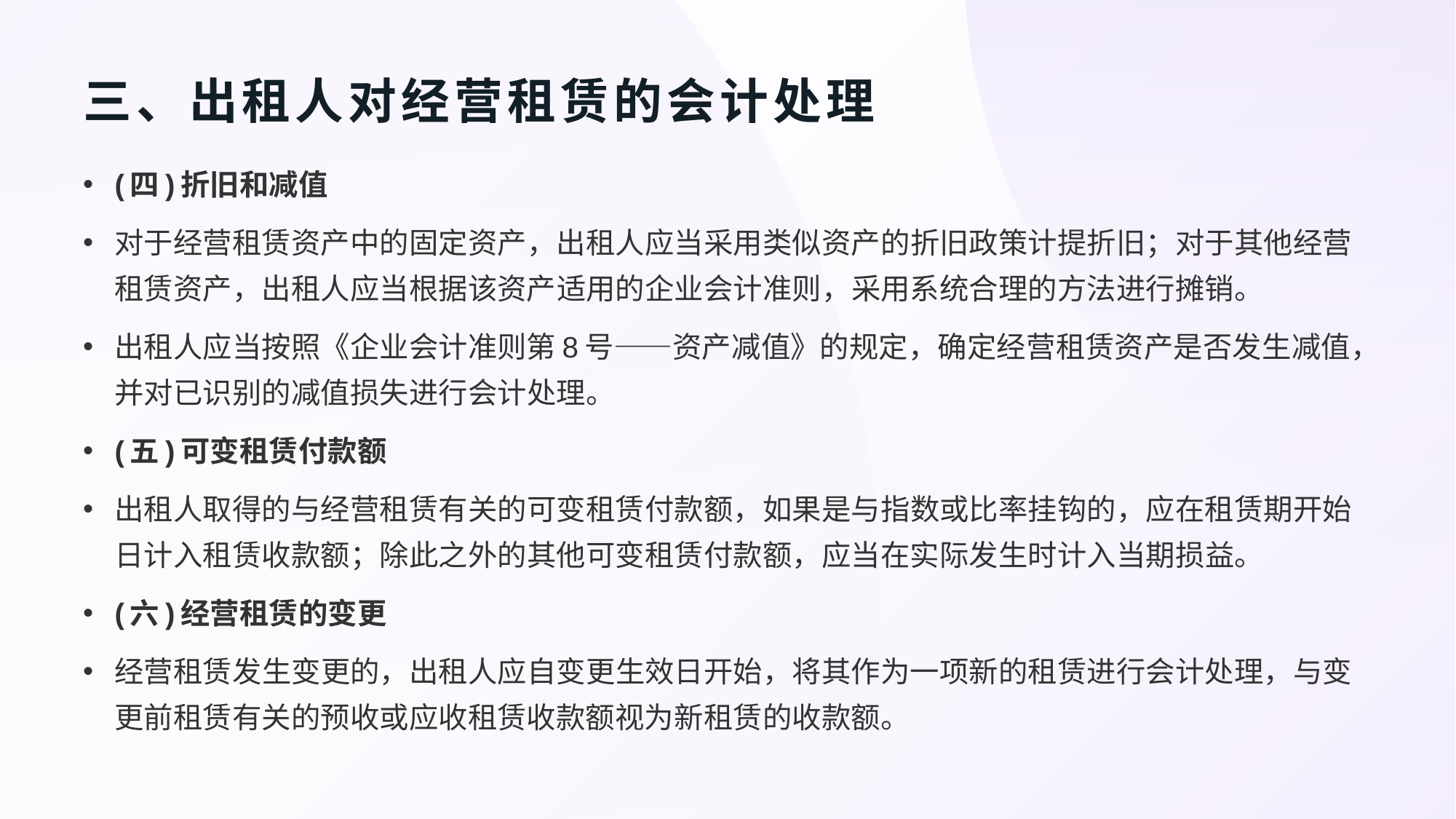

# 三、出租人对经营租赁的会计处理
(四)折旧和减值
对于经营租赁资产中的固定资产，出租人应当采用类似资产的折旧政策计提折旧；对于其他经营租赁资产，出租人应当根据该资产适用的企业会计准则，采用系统合理的方法进行摊销。
出租人应当按照《企业会计准则第8号——资产减值》的规定，确定经营租赁资产是否发生减值，并对已识别的减值损失进行会计处理。
(五)可变租赁付款额
出租人取得的与经营租赁有关的可变租赁付款额，如果是与指数或比率挂钩的，应在租赁期开始日计入租赁收款额；除此之外的其他可变租赁付款额，应当在实际发生时计入当期损益。
(六)经营租赁的变更
经营租赁发生变更的，出租人应自变更生效日开始，将其作为一项新的租赁进行会计处理，与变更前租赁有关的预收或应收租赁收款额视为新租赁的收款额。